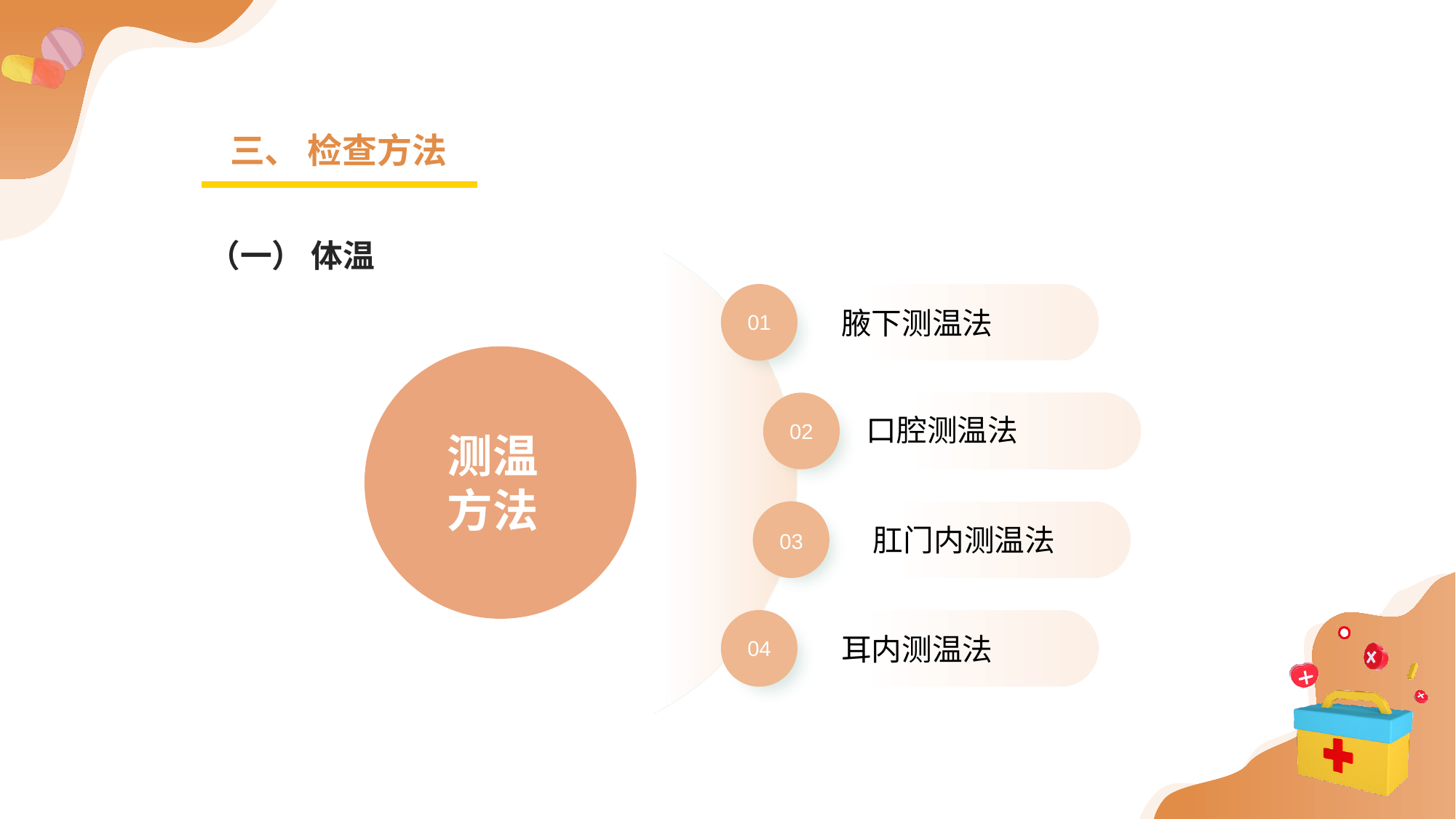

三、 检查方法
（一） 体温

腋下测温法
01

口腔测温法
02
测温
方法

肛门内测温法
03

耳内测温法
04